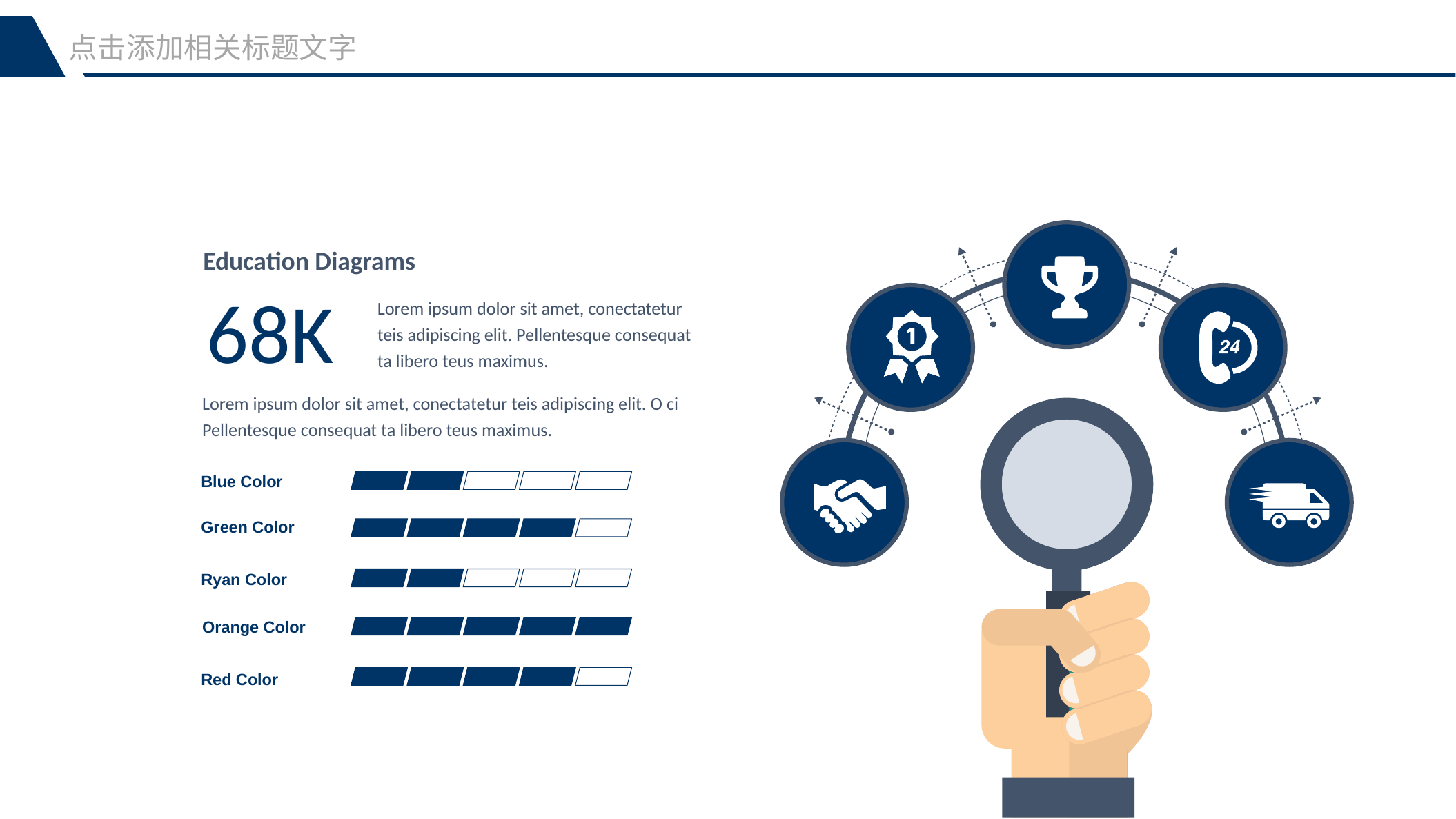

点击添加相关标题文字

Education Diagrams

68K
Lorem ipsum dolor sit amet, conectatetur teis adipiscing elit. Pellentesque consequat ta libero teus maximus.

Lorem ipsum dolor sit amet, conectatetur teis adipiscing elit. O ci Pellentesque consequat ta libero teus maximus.

Blue Color

Green Color

Ryan Color

Orange Color

Red Color